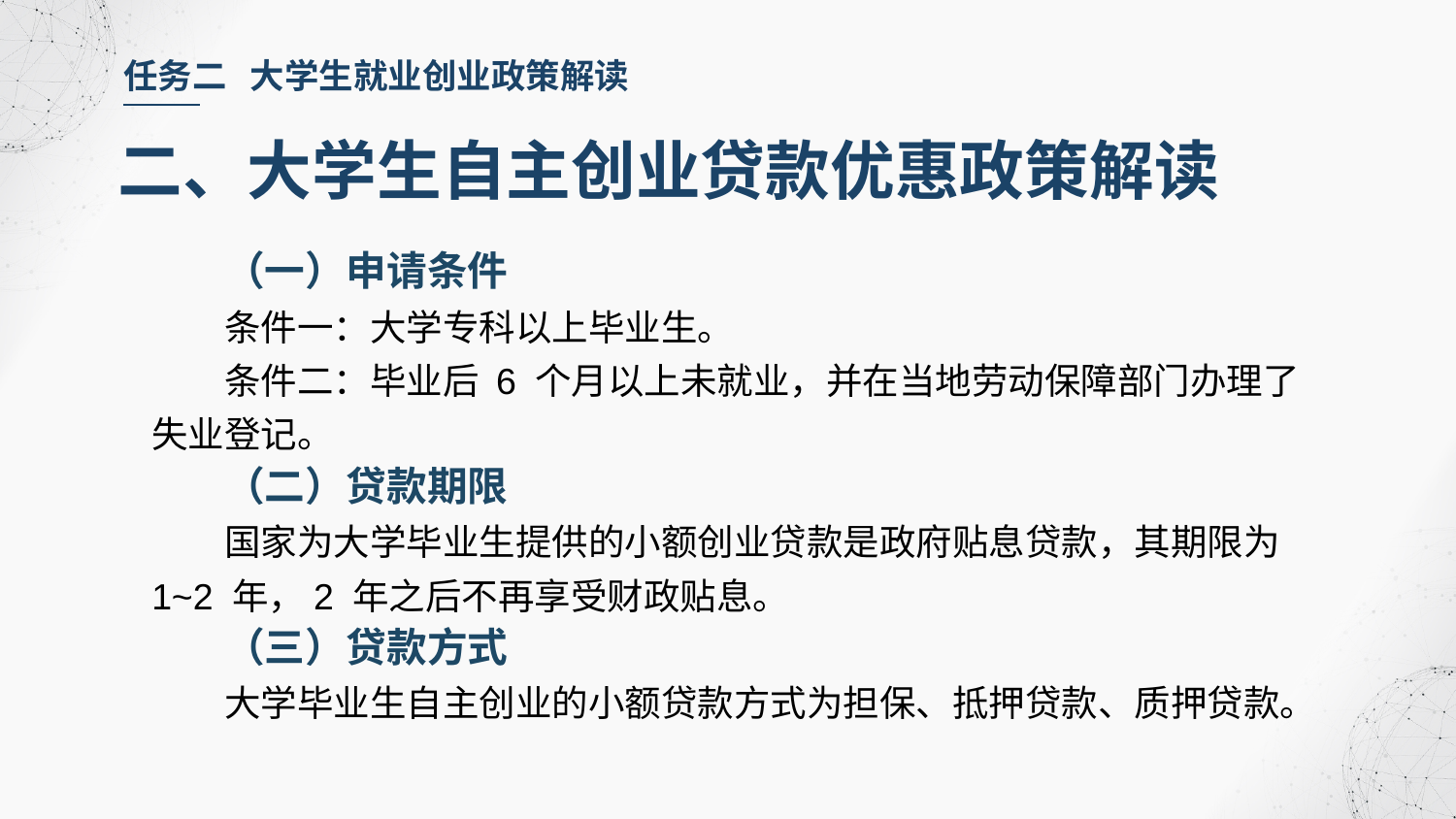

任务二   大学生就业创业政策解读
二、大学生自主创业贷款优惠政策解读
（一）申请条件
条件一：大学专科以上毕业生。
条件二：毕业后 6 个月以上未就业，并在当地劳动保障部门办理了失业登记。
（二）贷款期限
国家为大学毕业生提供的小额创业贷款是政府贴息贷款，其期限为 1~2 年，2 年之后不再享受财政贴息。
（三）贷款方式
大学毕业生自主创业的小额贷款方式为担保、抵押贷款、质押贷款。